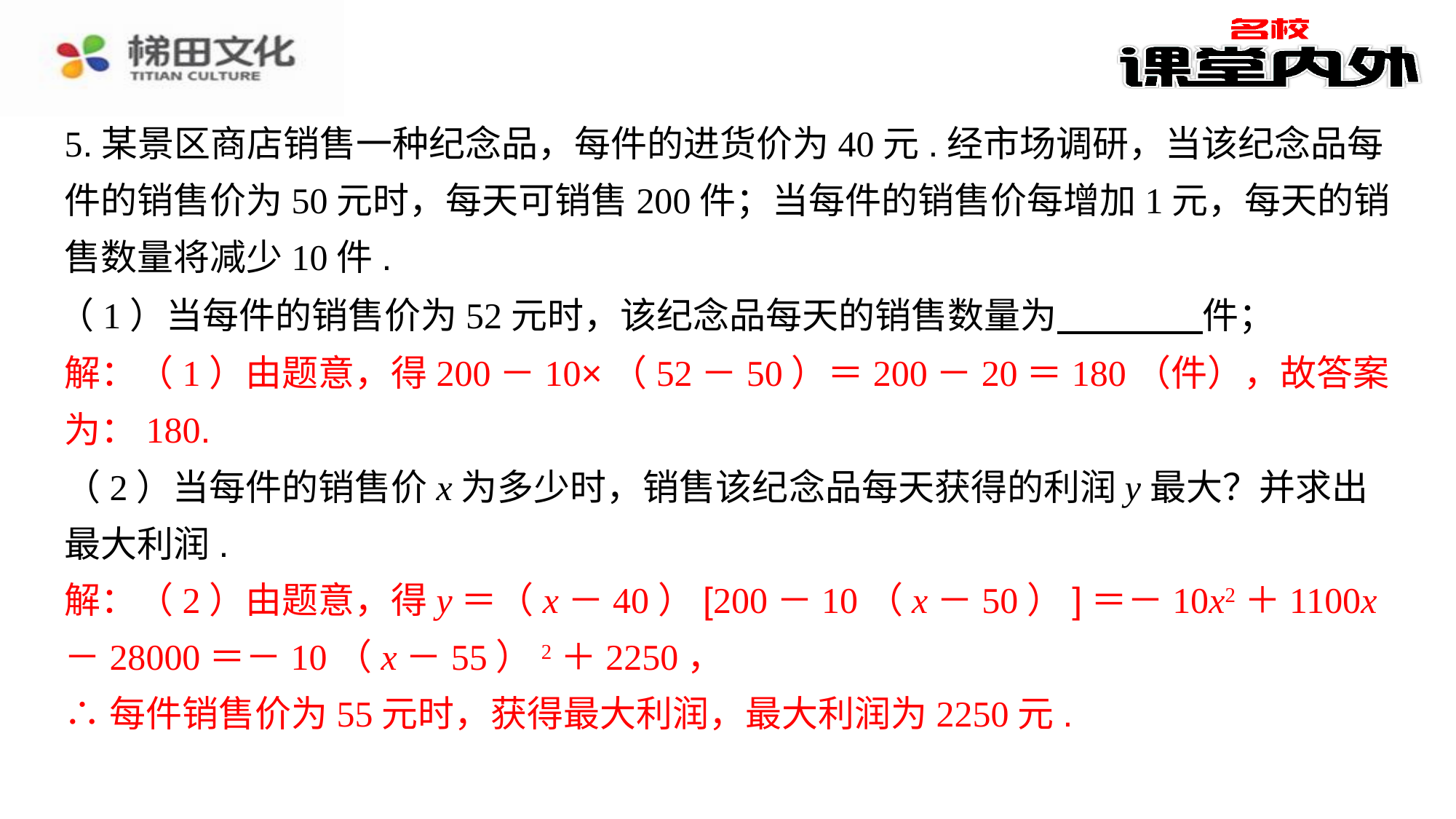

5.某景区商店销售一种纪念品，每件的进货价为40元.经市场调研，当该纪念品每件的销售价为50元时，每天可销售200件；当每件的销售价每增加1元，每天的销售数量将减少10件.
（1）当每件的销售价为52元时，该纪念品每天的销售数量为 　　　　⁠件；
解：（1）由题意，得200－10×（52－50）＝200－20＝180（件），故答案为：180.
（2）当每件的销售价x为多少时，销售该纪念品每天获得的利润y最大？并求出最大利润.
解：（2）由题意，得y＝（x－40）[200－10（x－50）]＝－10x2＋1100x－28000＝－10（x－55）2＋2250，
∴每件销售价为55元时，获得最大利润，最大利润为2250元.